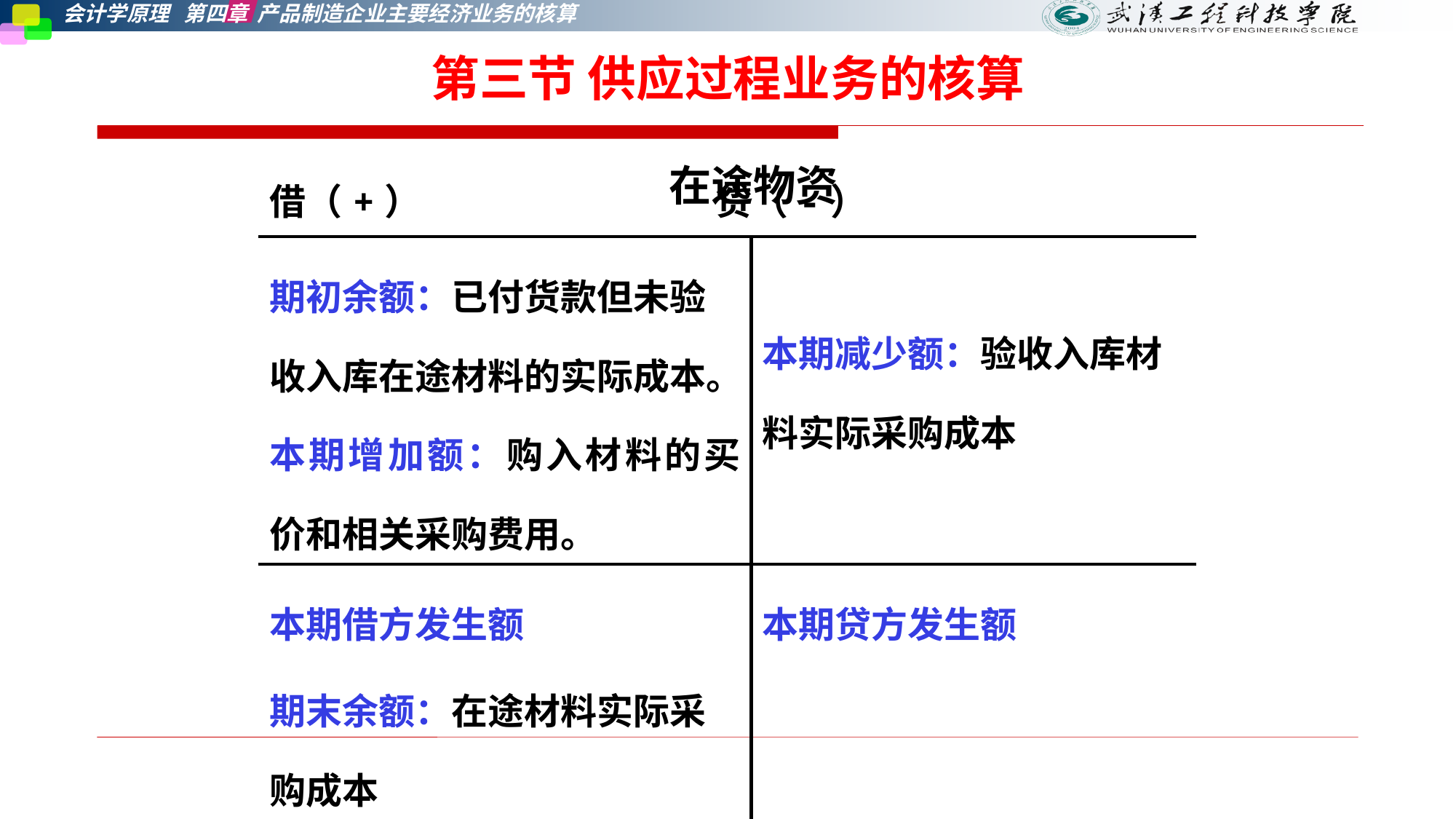

第三节 供应过程业务的核算
在途物资
| 借（+） 贷（-） |  |
| --- | --- |
| 期初余额：已付货款但未验收入库在途材料的实际成本。 本期增加额：购入材料的买价和相关采购费用。 | 本期减少额：验收入库材料实际采购成本 |
| 本期借方发生额 期末余额：在途材料实际采购成本 | 本期贷方发生额 |